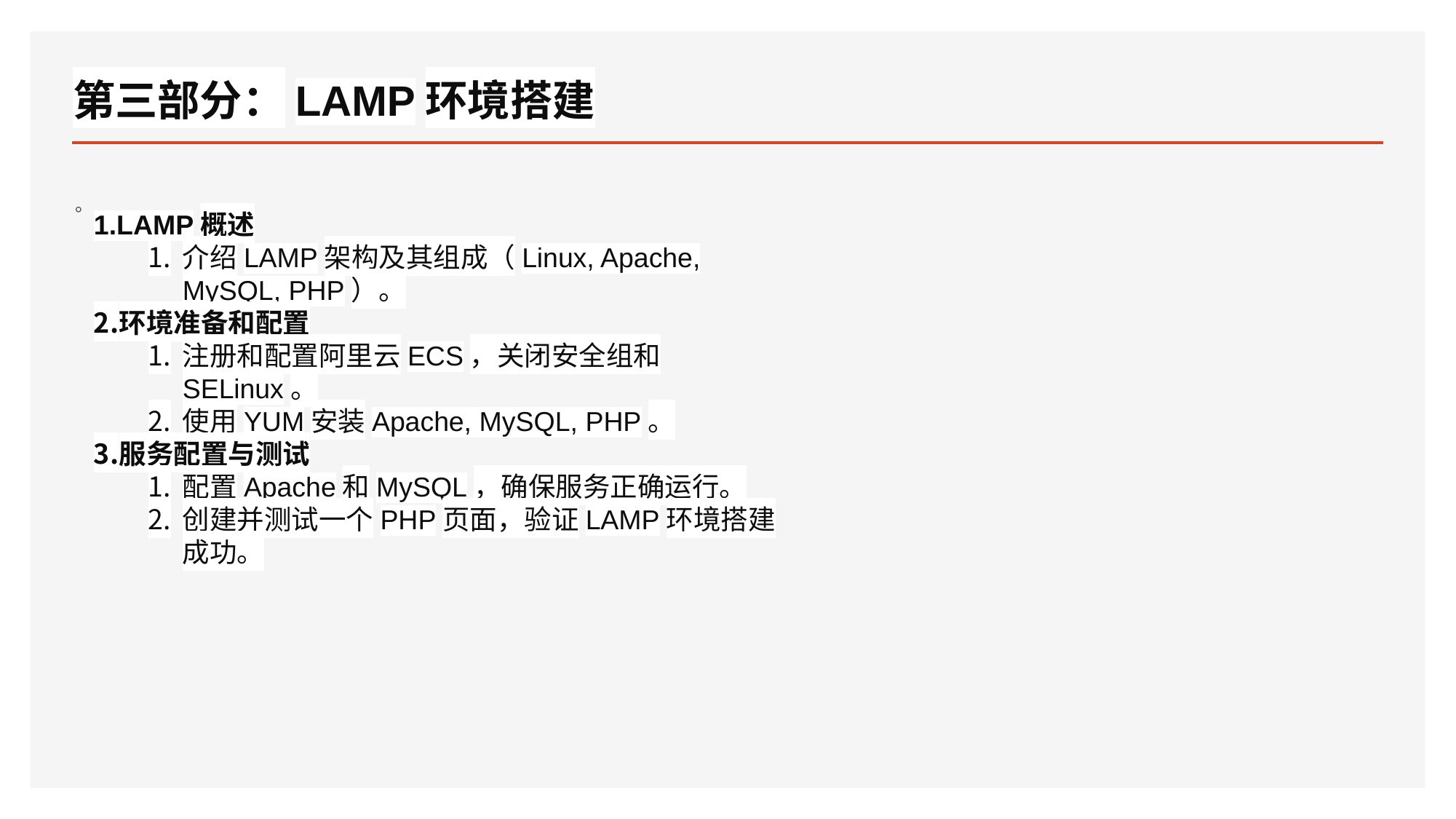

# 第三部分：LAMP环境搭建
。
LAMP概述
介绍LAMP架构及其组成（Linux, Apache, MySQL, PHP）。
环境准备和配置
注册和配置阿里云ECS，关闭安全组和SELinux。
使用YUM安装Apache, MySQL, PHP。
服务配置与测试
配置Apache和MySQL，确保服务正确运行。
创建并测试一个PHP页面，验证LAMP环境搭建成功。